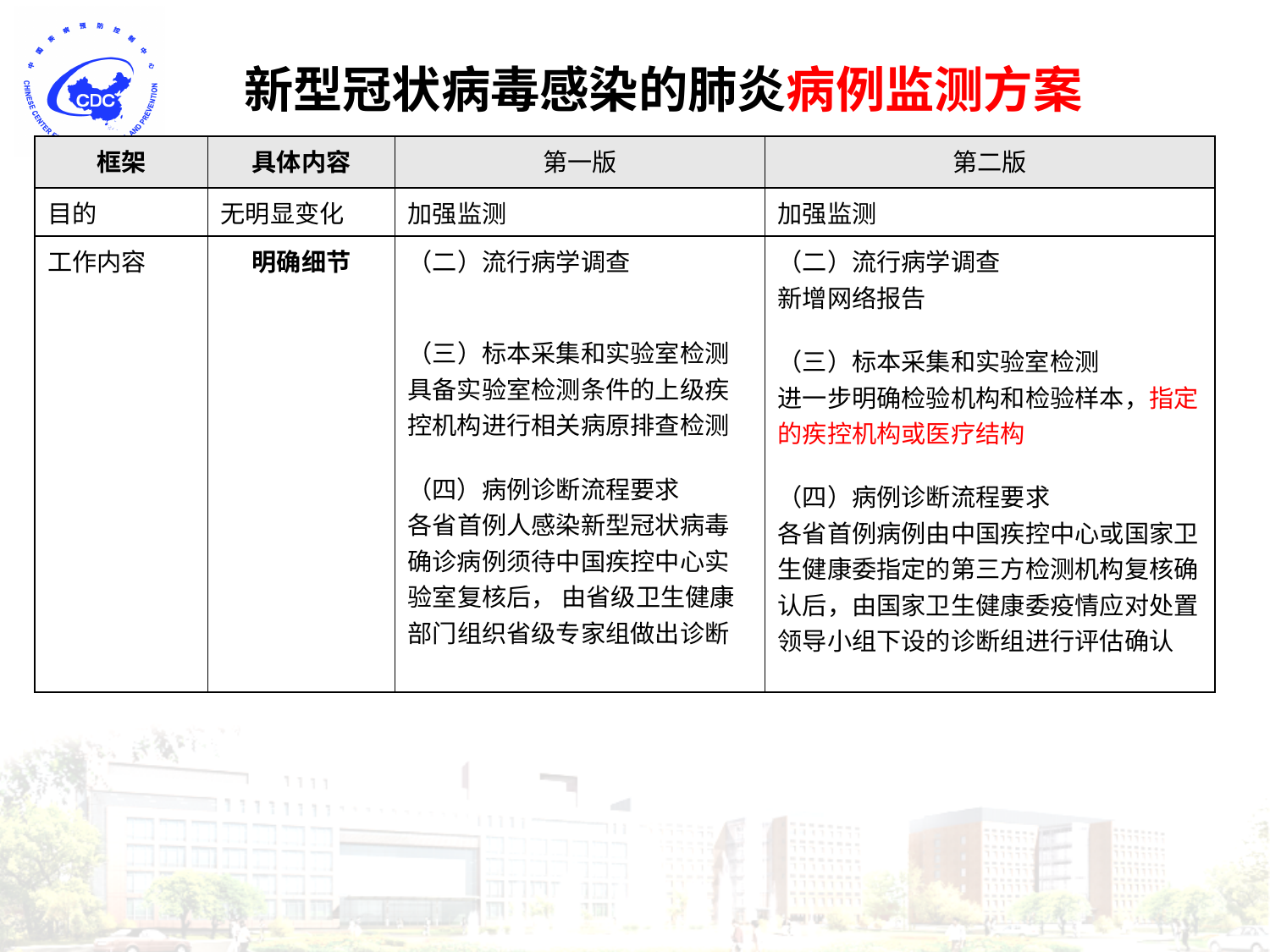

新型冠状病毒感染的肺炎病例监测方案
| 框架 | 具体内容 | 第一版 | 第二版 |
| --- | --- | --- | --- |
| 目的 | 无明显变化 | 加强监测 | 加强监测 |
| 工作内容 | 明确细节 | （二）流行病学调查 （三）标本采集和实验室检测 具备实验室检测条件的上级疾控机构进行相关病原排查检测 （四）病例诊断流程要求 各省首例人感染新型冠状病毒确诊病例须待中国疾控中心实验室复核后， 由省级卫生健康部门组织省级专家组做出诊断 | （二）流行病学调查 新增网络报告 （三）标本采集和实验室检测 进一步明确检验机构和检验样本，指定的疾控机构或医疗结构 （四）病例诊断流程要求 各省首例病例由中国疾控中心或国家卫生健康委指定的第三方检测机构复核确认后，由国家卫生健康委疫情应对处置领导小组下设的诊断组进行评估确认 |